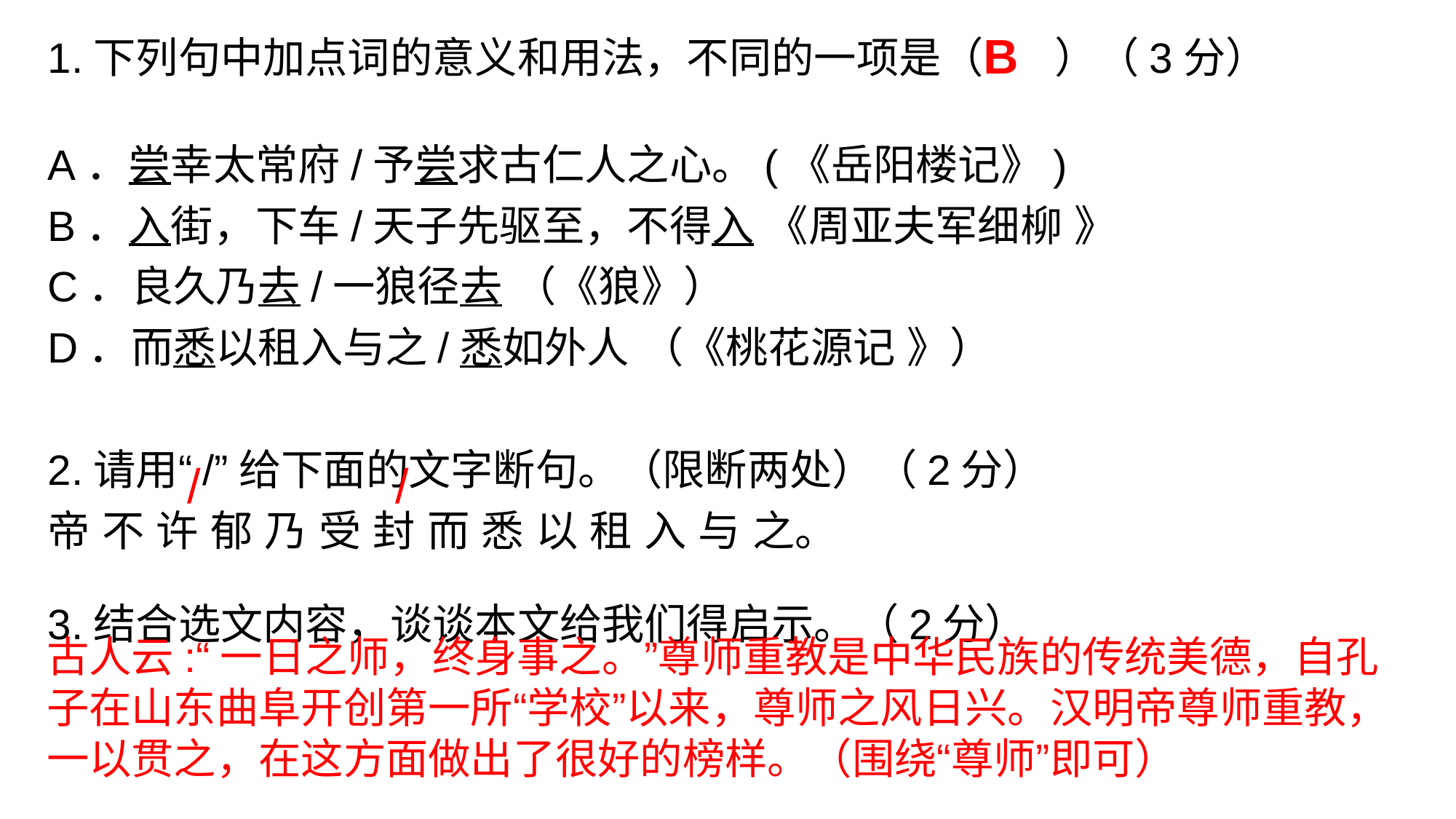

B
1.下列句中加点词的意义和用法，不同的一项是（      ）（3分）
A．尝幸太常府/予尝求古仁人之心。(《岳阳楼记》)
B．入街，下车/天子先驱至，不得入 《周亚夫军细柳 》
C．良久乃去/一狼径去 （《狼》）
D．而悉以租入与之/悉如外人 （《桃花源记 》）

2.请用“/”给下面的文字断句。（限断两处）（2分）
帝 不 许 郁 乃 受 封 而 悉 以 租 入 与 之。

3.结合选文内容，谈谈本文给我们得启示。（2分）

/
/
古人云:“一日之师，终身事之。”尊师重教是中华民族的传统美德，自孔子在山东曲阜开创第一所“学校”以来，尊师之风日兴。汉明帝尊师重教，一以贯之，在这方面做出了很好的榜样。（围绕“尊师”即可）